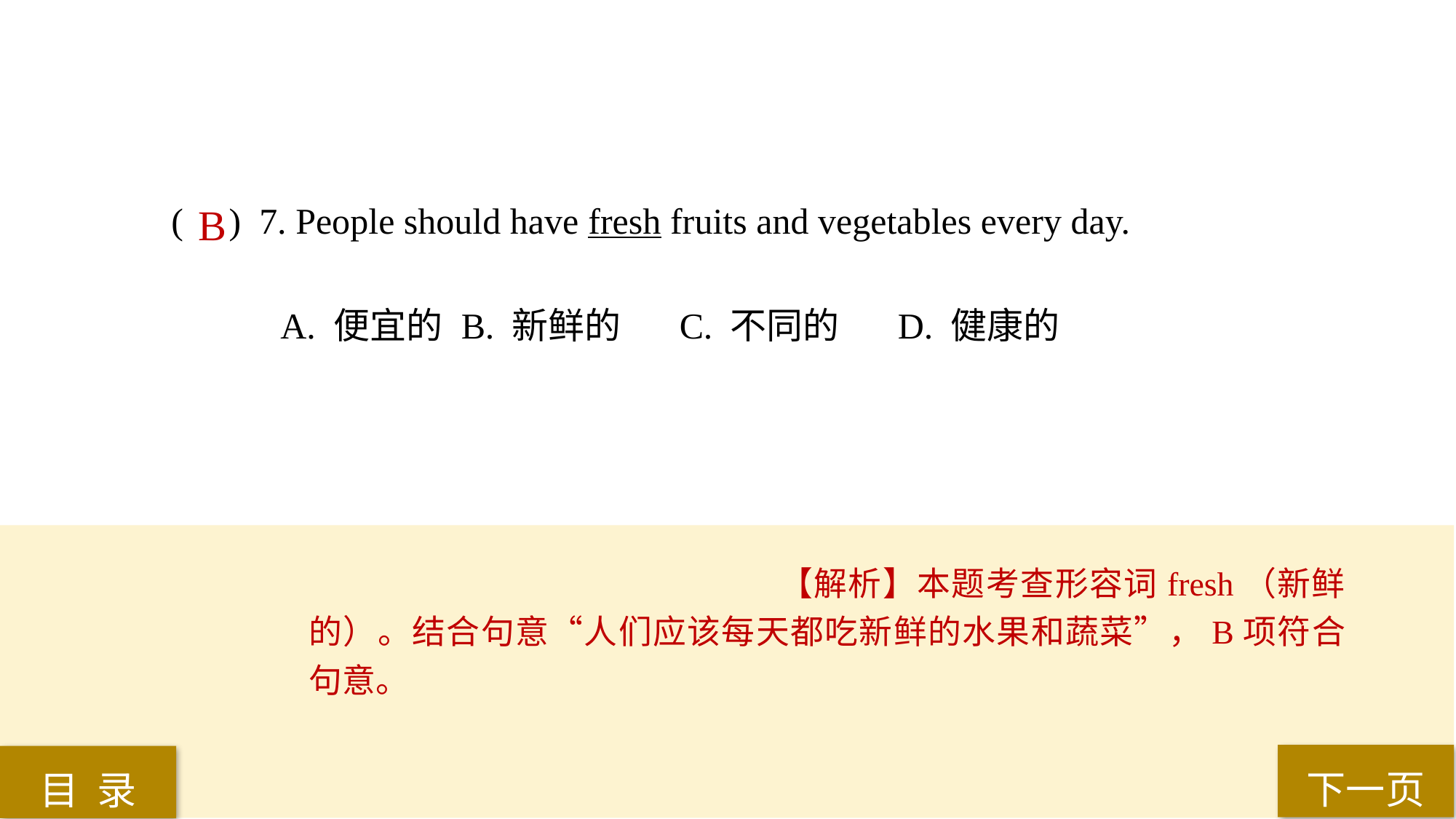

(     )  7. People should have fresh fruits and vegetables every day.

A. 便宜的	 B. 新鲜的	 C. 不同的	 D. 健康的
B
【解析】本题考查形容词fresh（新鲜的）。结合句意“人们应该每天都吃新鲜的水果和蔬菜”，B项符合句意。